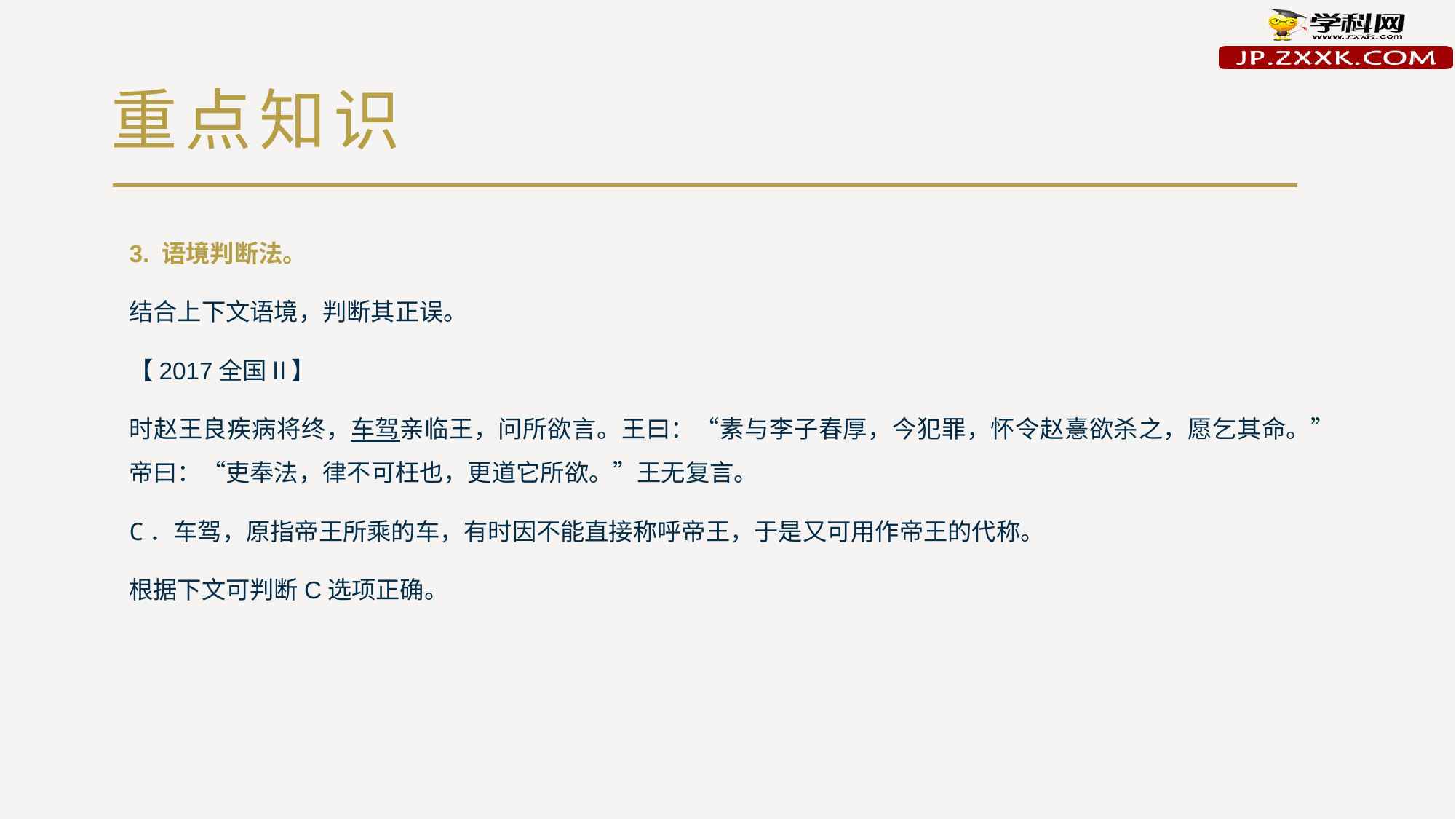

# 重点知识
3. 语境判断法。
结合上下文语境，判断其正误。
【2017全国Ⅱ】
时赵王良疾病将终，车驾亲临王，问所欲言。王曰：“素与李子春厚，今犯罪，怀令赵憙欲杀之，愿乞其命。”帝曰：“吏奉法，律不可枉也，更道它所欲。”王无复言。
C．车驾，原指帝王所乘的车，有时因不能直接称呼帝王，于是又可用作帝王的代称。
根据下文可判断C选项正确。